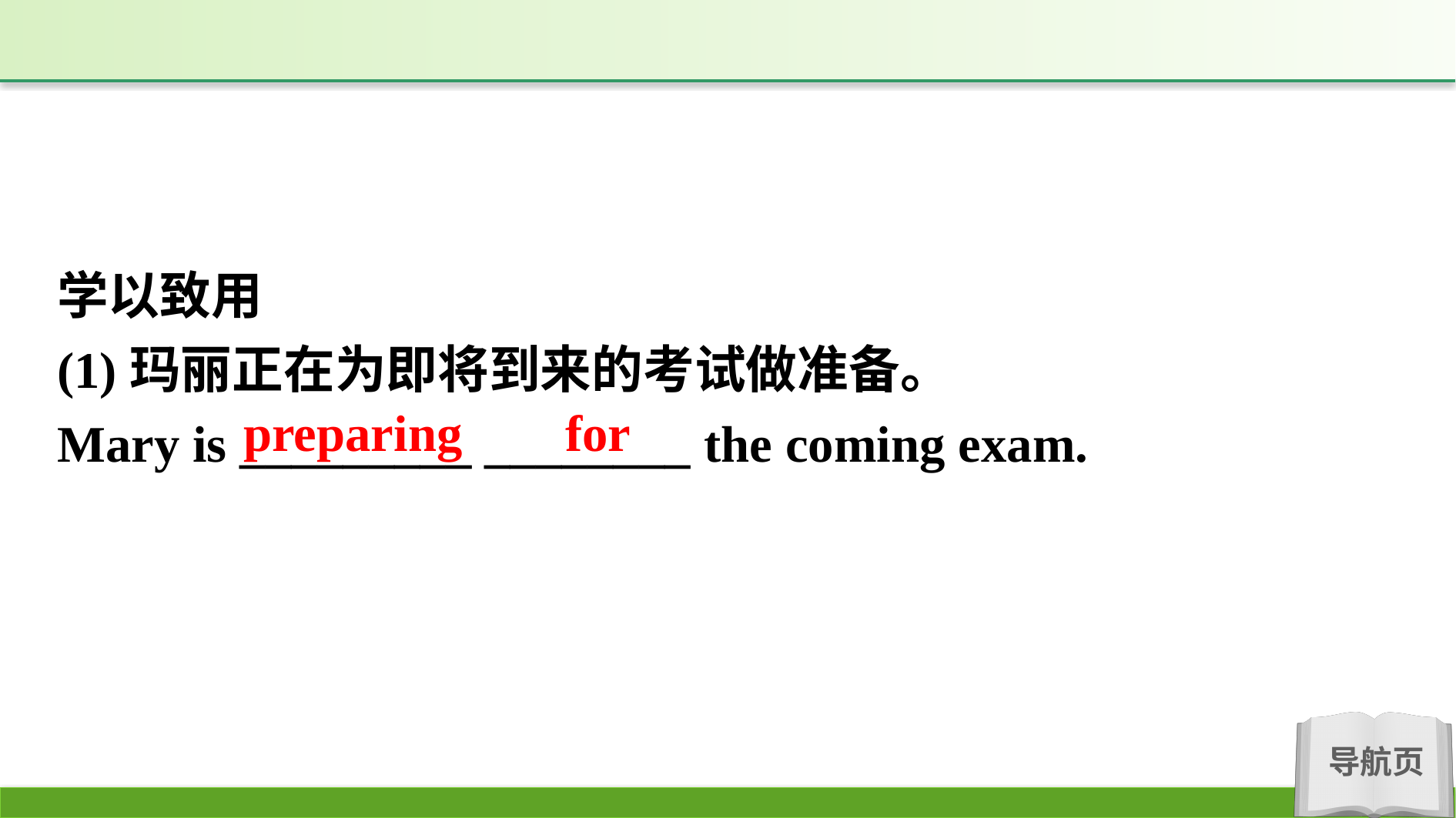

学以致用
(1)玛丽正在为即将到来的考试做准备。
Mary is _________ ________ the coming exam.
preparing        for